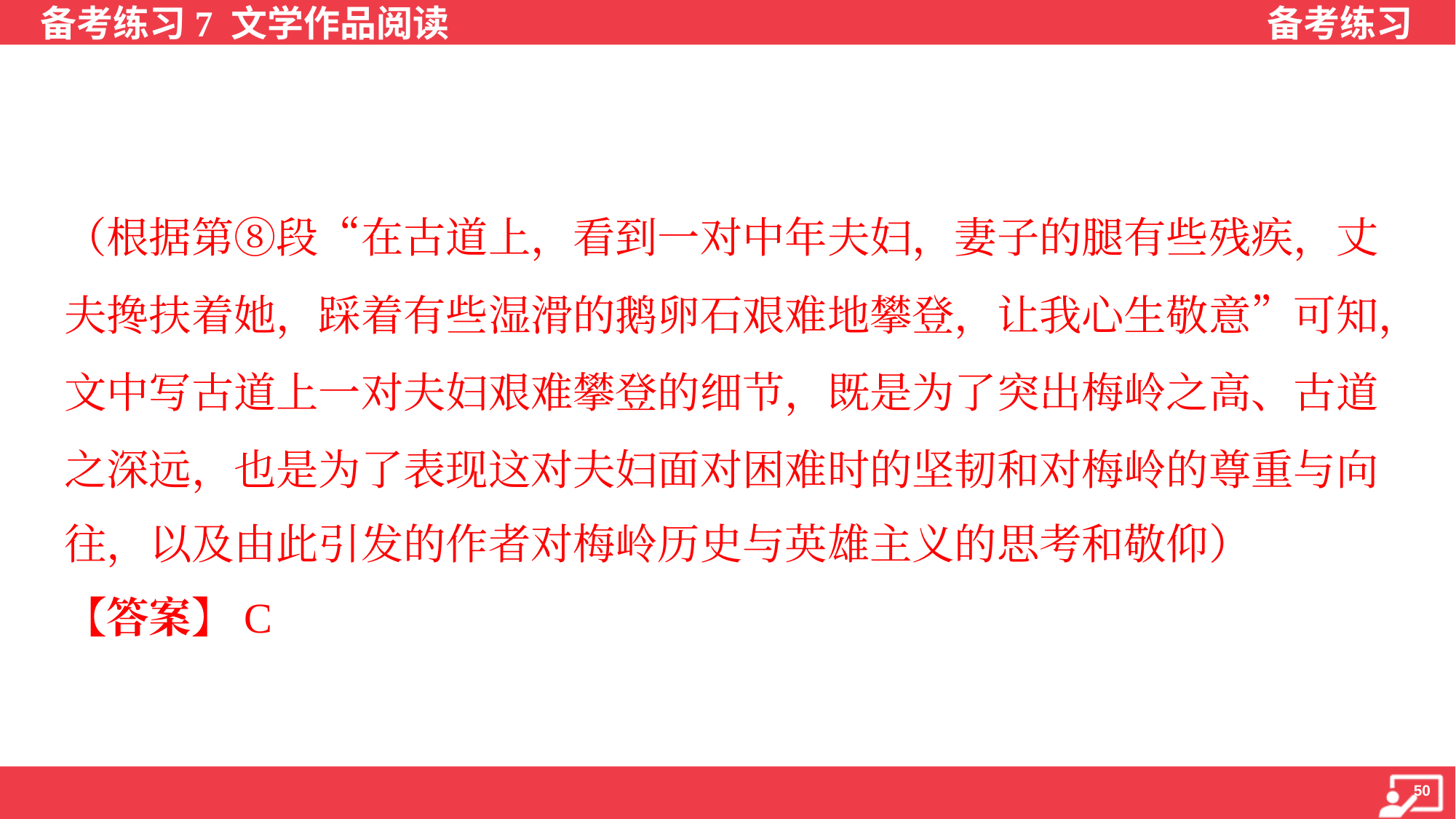

（根据第⑧段“在古道上，看到一对中年夫妇，妻子的腿有些残疾，丈
夫搀扶着她，踩着有些湿滑的鹅卵石艰难地攀登，让我心生敬意”可知，
文中写古道上一对夫妇艰难攀登的细节，既是为了突出梅岭之高、古道
之深远，也是为了表现这对夫妇面对困难时的坚韧和对梅岭的尊重与向
往，以及由此引发的作者对梅岭历史与英雄主义的思考和敬仰）
【答案】C